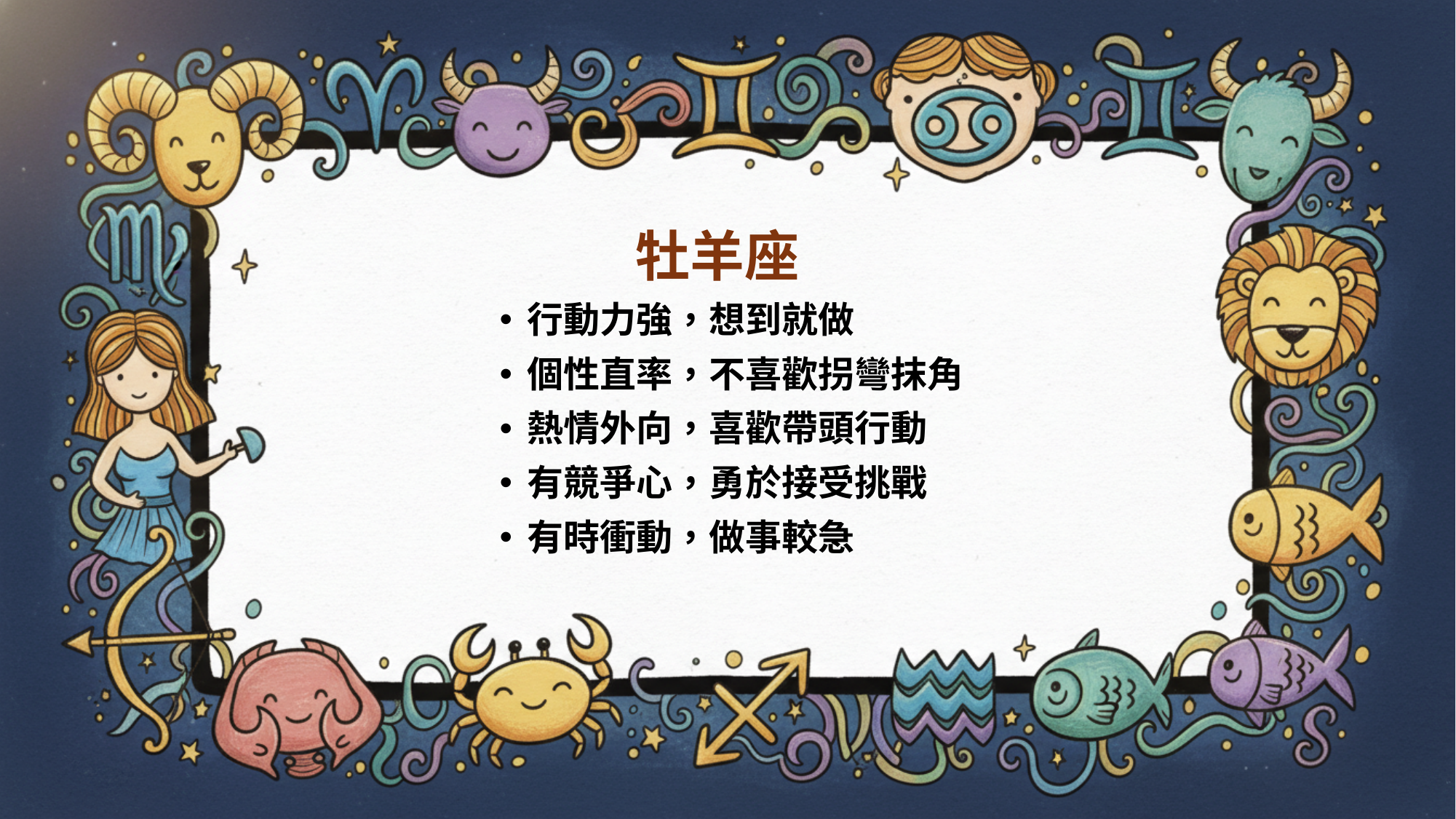

# 牡羊座
行動力強，想到就做
個性直率，不喜歡拐彎抹角
熱情外向，喜歡帶頭行動
有競爭心，勇於接受挑戰
有時衝動，做事較急